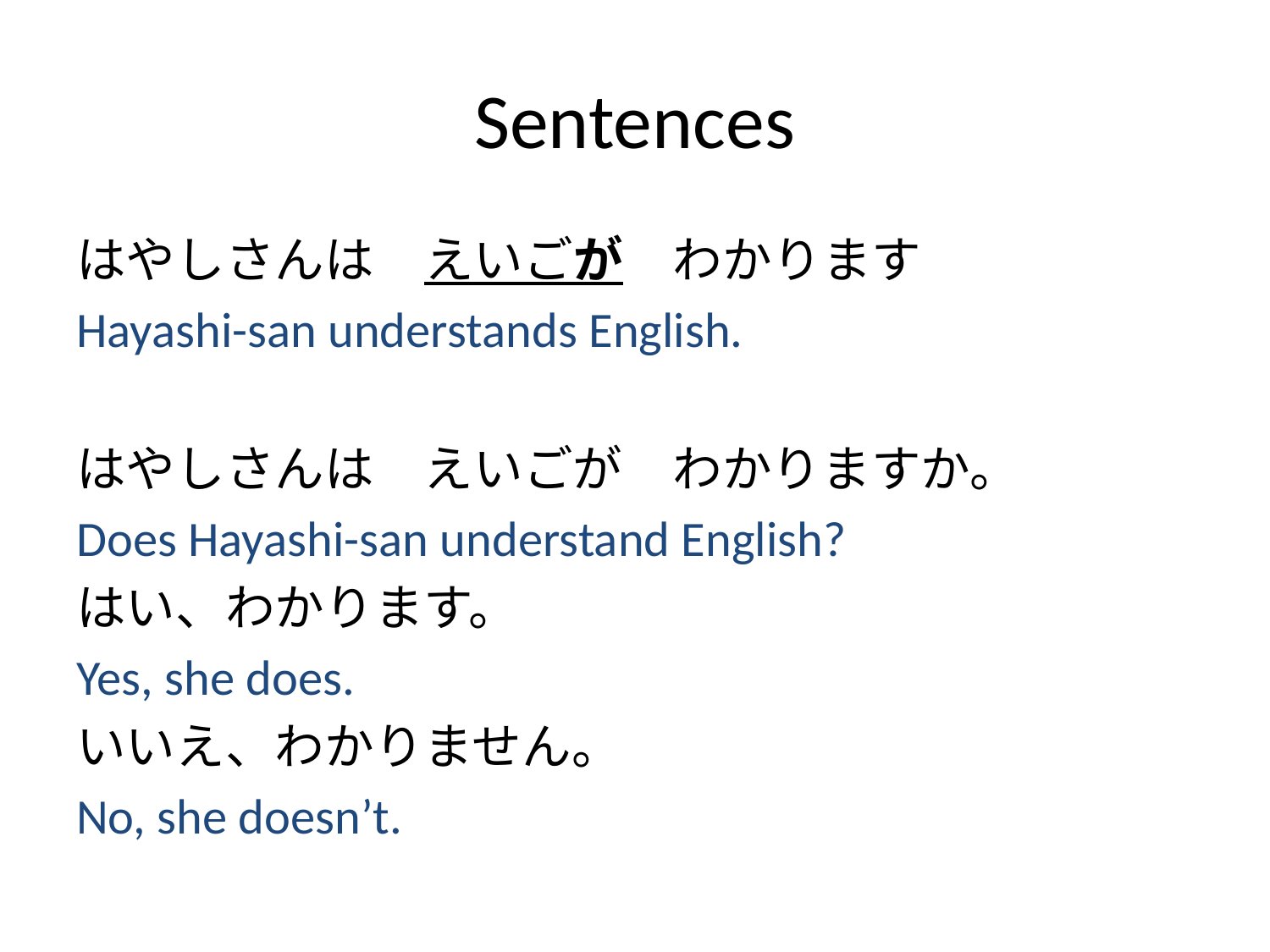

# Sentences
はやしさんは　えいごが　わかります
Hayashi-san understands English.

はやしさんは　えいごが　わかりますか。
Does Hayashi-san understand English?
はい、わかります。
Yes, she does.
いいえ、わかりません。
No, she doesn’t.